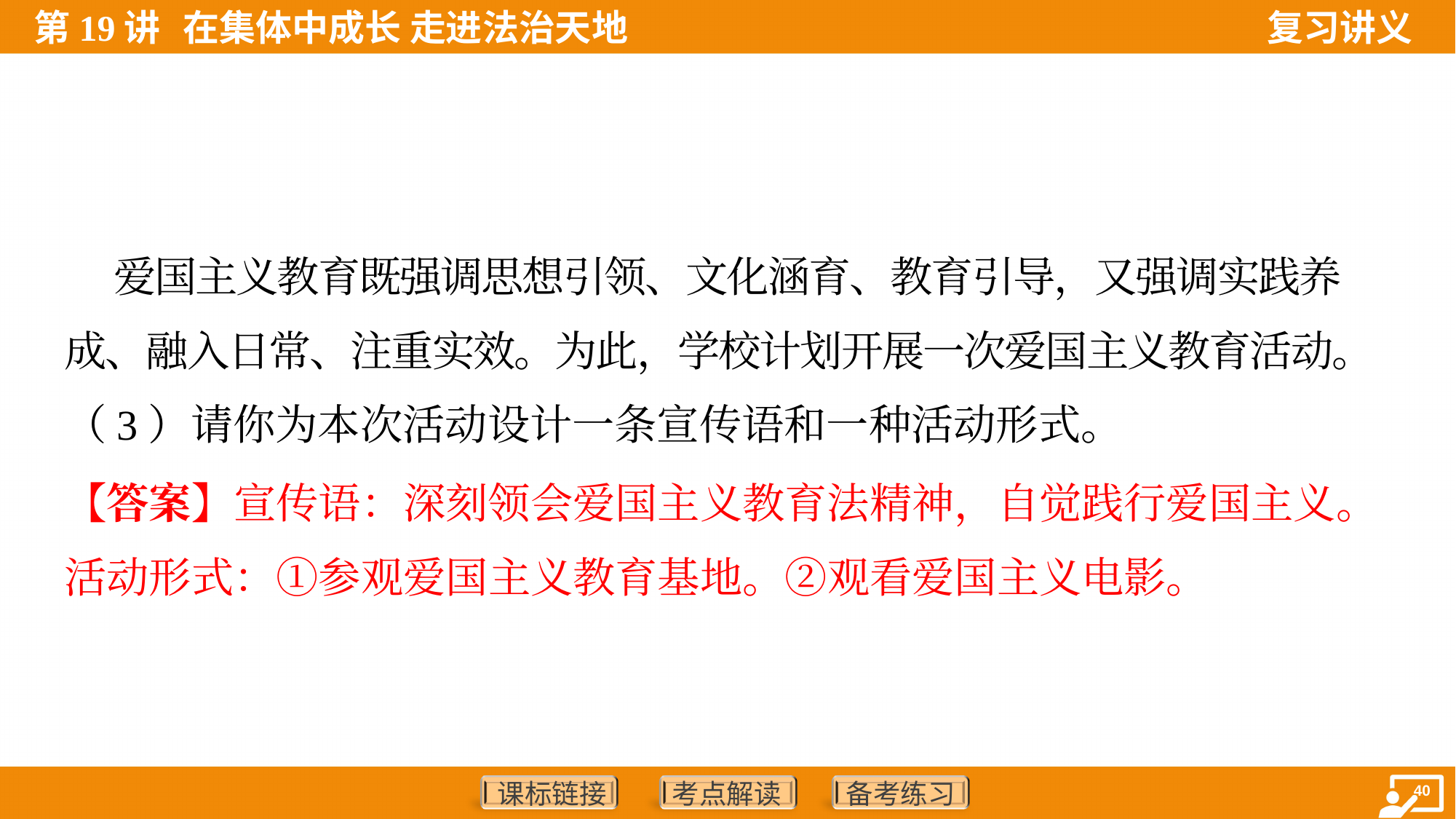

爱国主义教育既强调思想引领、文化涵育、教育引导，又强调实践养
成、融入日常、注重实效。为此，学校计划开展一次爱国主义教育活动。
（3）请你为本次活动设计一条宣传语和一种活动形式。
【答案】宣传语：深刻领会爱国主义教育法精神，自觉践行爱国主义。
活动形式：①参观爱国主义教育基地。②观看爱国主义电影。